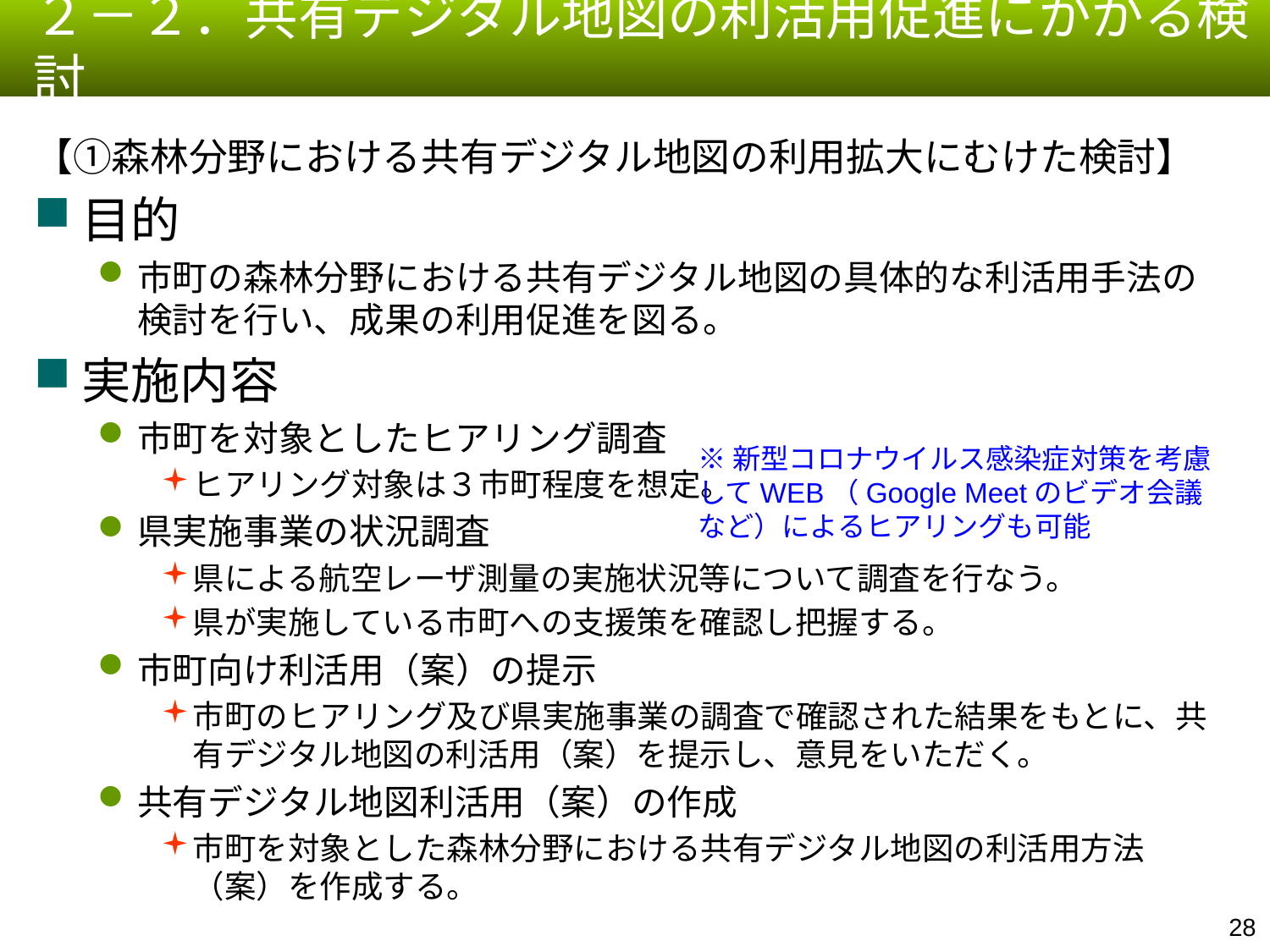

２－２．共有デジタル地図の利活用促進にかかる検討
【①森林分野における共有デジタル地図の利用拡大にむけた検討】
目的
市町の森林分野における共有デジタル地図の具体的な利活用手法の検討を行い、成果の利用促進を図る。
実施内容
市町を対象としたヒアリング調査
ヒアリング対象は３市町程度を想定。
県実施事業の状況調査
県による航空レーザ測量の実施状況等について調査を行なう。
県が実施している市町への支援策を確認し把握する。
市町向け利活用（案）の提示
市町のヒアリング及び県実施事業の調査で確認された結果をもとに、共有デジタル地図の利活用（案）を提示し、意見をいただく。
共有デジタル地図利活用（案）の作成
市町を対象とした森林分野における共有デジタル地図の利活用方法（案）を作成する。

※新型コロナウイルス感染症対策を考慮してWEB（Google Meetのビデオ会議など）によるヒアリングも可能
28